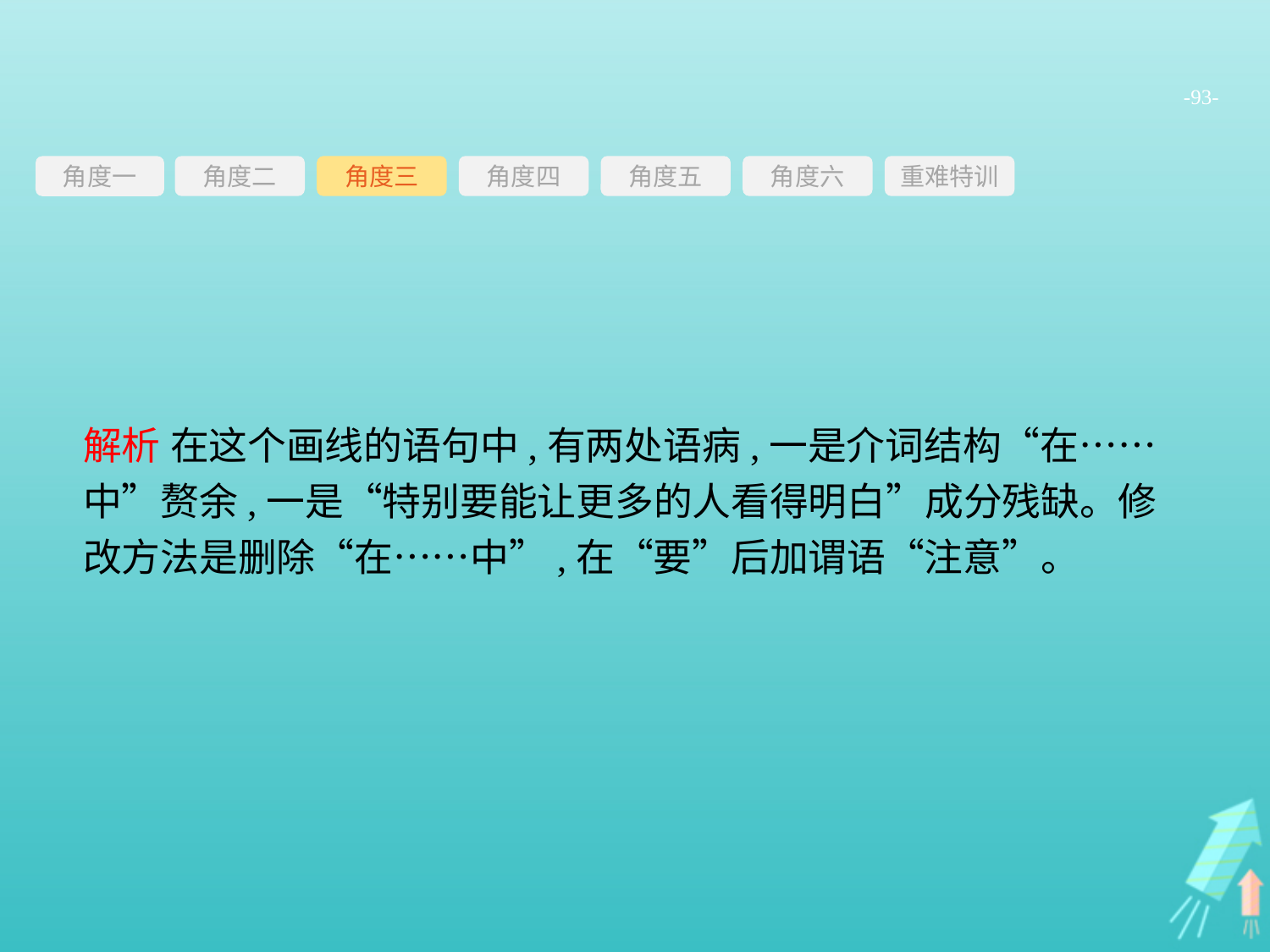

-93-
角度三
角度四
角度五
角度六
重难特训
角度二
角度一
解析 在这个画线的语句中,有两处语病,一是介词结构“在……中”赘余,一是“特别要能让更多的人看得明白”成分残缺。修改方法是删除“在……中”,在“要”后加谓语“注意”。